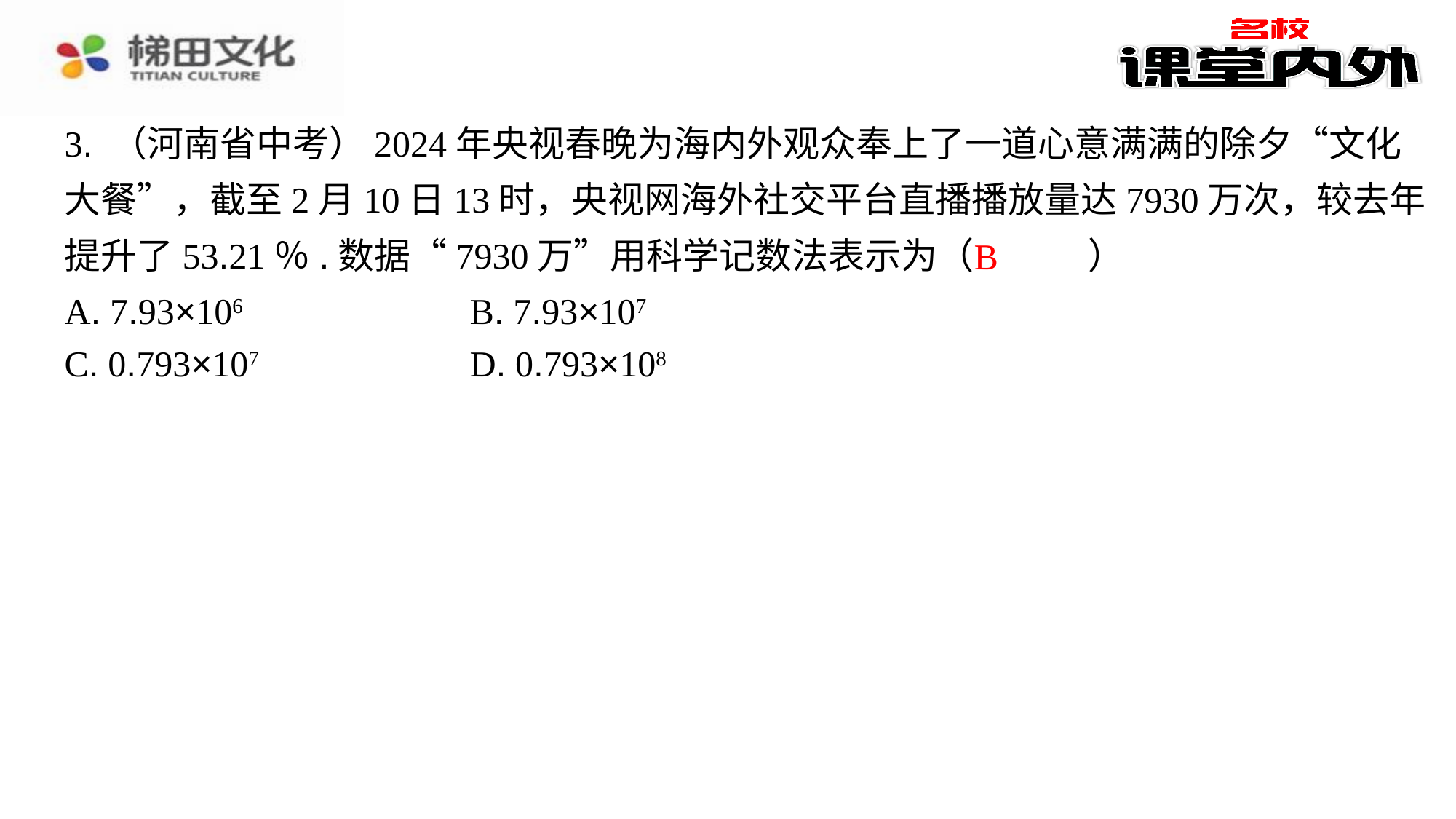

3. （河南省中考）2024年央视春晚为海内外观众奉上了一道心意满满的除夕“文化
大餐”，截至2月10日13时，央视网海外社交平台直播播放量达7930万次，较去年
提升了53.21％.数据“7930万”用科学记数法表示为（　B　）
B
| A. 7.93×106 | B. 7.93×107 |
| --- | --- |
| C. 0.793×107 | D. 0.793×108 |